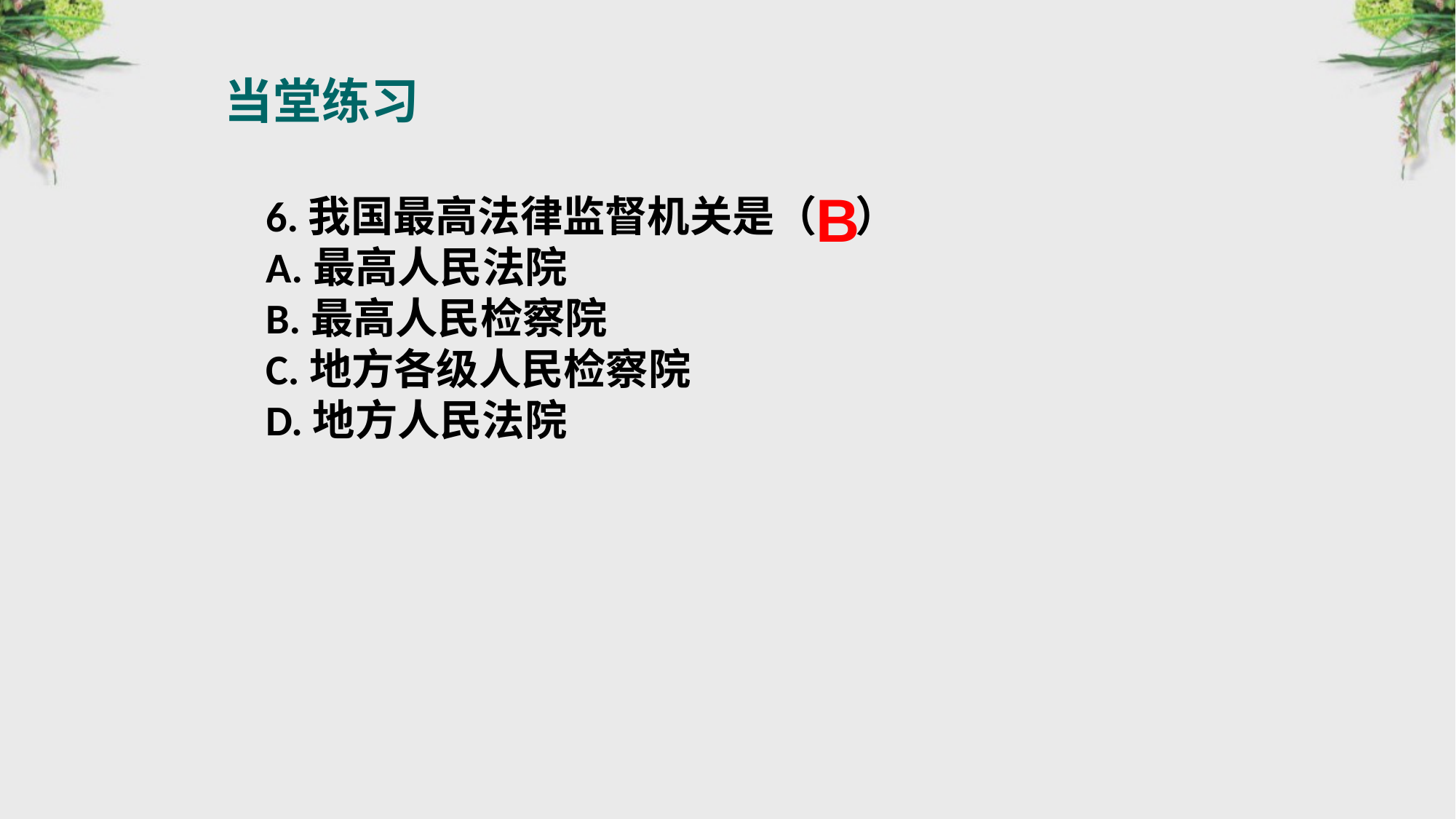

当堂练习
B
6.我国最高法律监督机关是（    ）
A.最高人民法院
B.最高人民检察院
C.地方各级人民检察院
D.地方人民法院